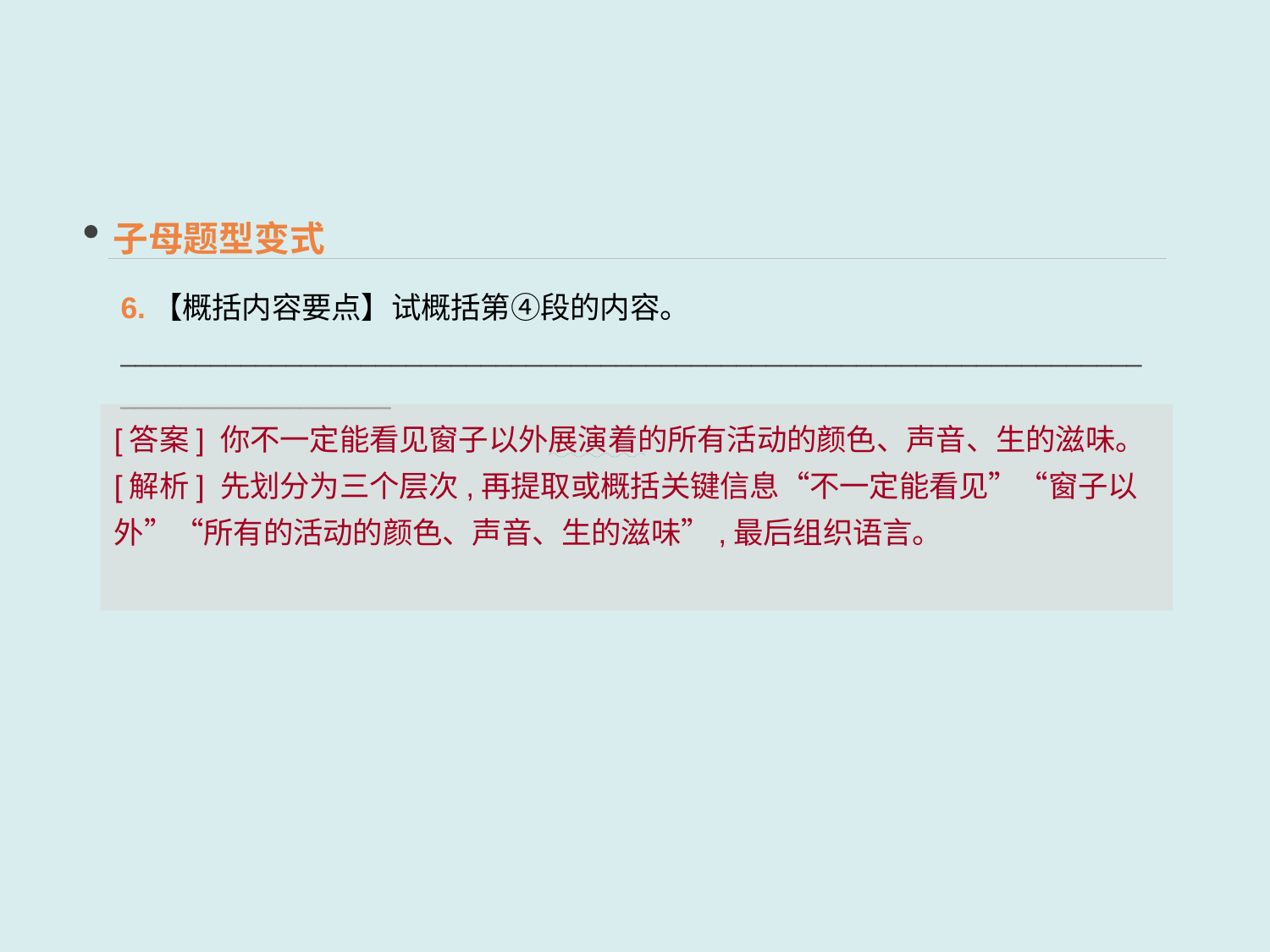

子母题型变式

6.【概括内容要点】试概括第④段的内容。
______________________________________________________________________________________
[答案] 你不一定能看见窗子以外展演着的所有活动的颜色、声音、生的滋味。
[解析] 先划分为三个层次,再提取或概括关键信息“不一定能看见”“窗子以外”“所有的活动的颜色、声音、生的滋味”,最后组织语言。